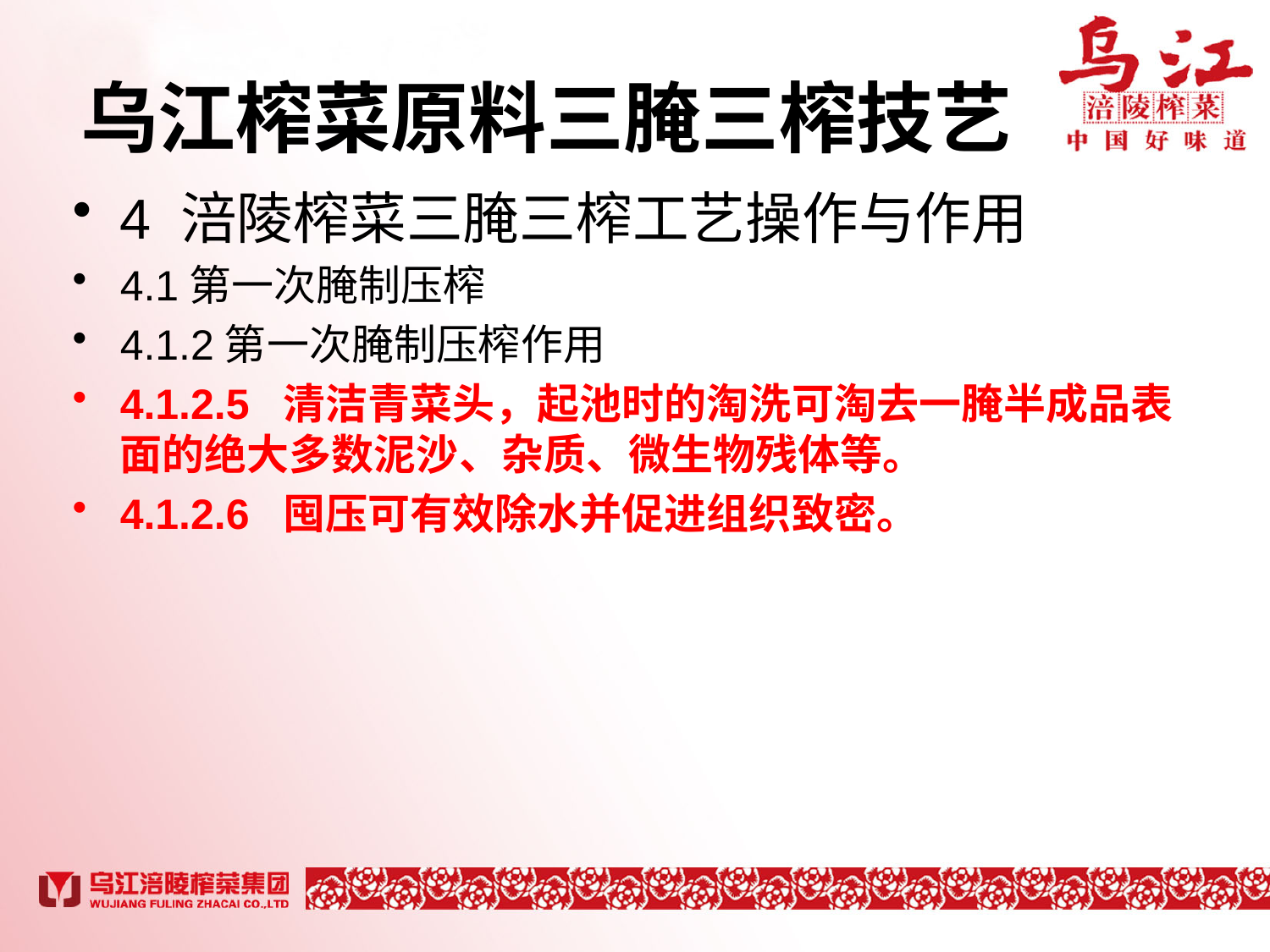

# 乌江榨菜原料三腌三榨技艺
4 涪陵榨菜三腌三榨工艺操作与作用
4.1第一次腌制压榨
4.1.2第一次腌制压榨作用
4.1.2.5  清洁青菜头，起池时的淘洗可淘去一腌半成品表面的绝大多数泥沙、杂质、微生物残体等。
4.1.2.6  囤压可有效除水并促进组织致密。